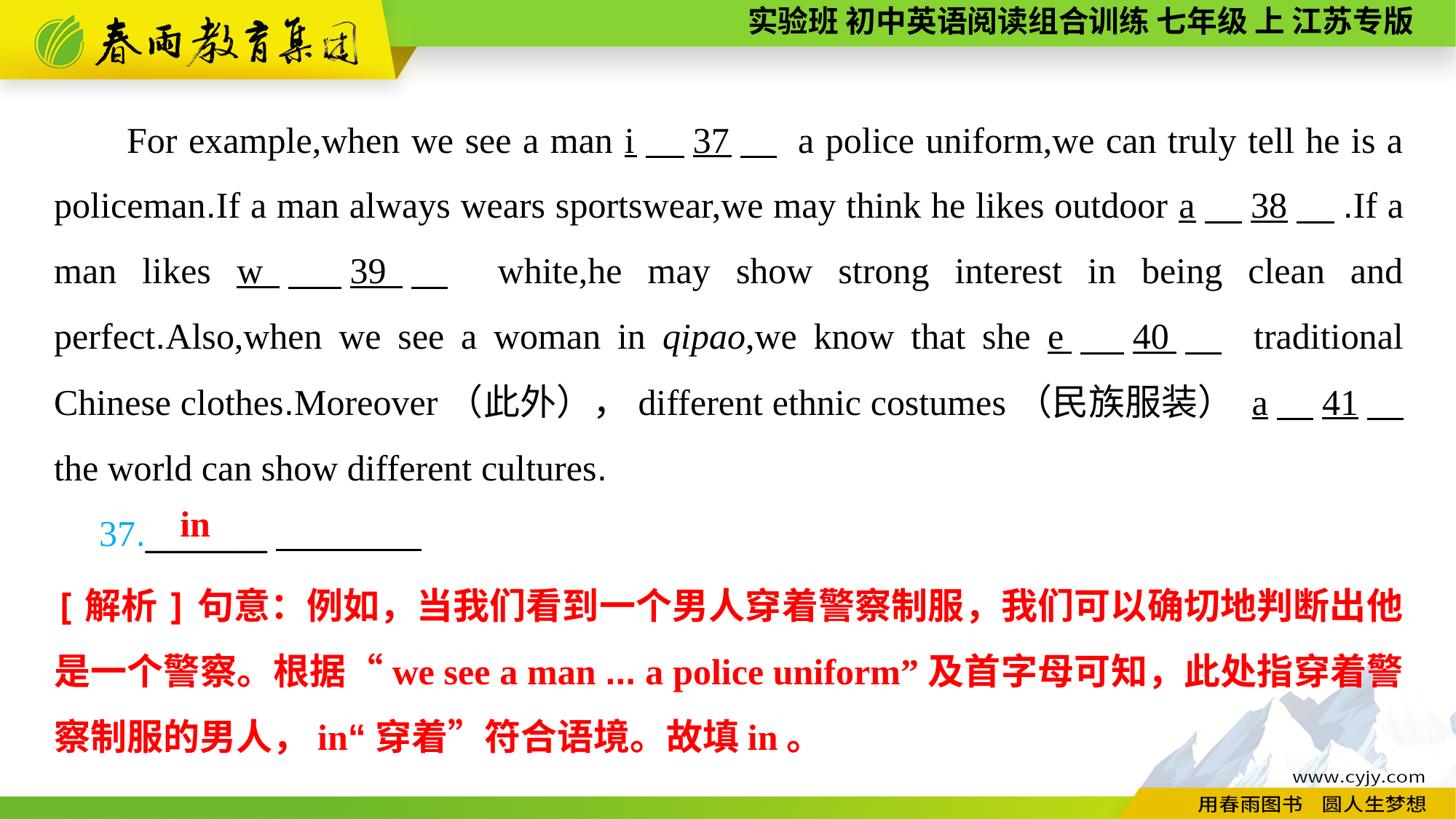

For example,when we see a man i　37　 a police uniform,we can truly tell he is a policeman.If a man always wears sportswear,we may think he likes outdoor a　38　.If a man likes w　39　 white,he may show strong interest in being clean and perfect.Also,when we see a woman in qipao,we know that she e　40　 traditional Chinese clothes.Moreover（此外），different ethnic costumes（民族服装） a　41　 the world can show different cultures.
　37.______
in
[解析]句意：例如，当我们看到一个男人穿着警察制服，我们可以确切地判断出他是一个警察。根据“we see a man ... a police uniform”及首字母可知，此处指穿着警察制服的男人，in“穿着”符合语境。故填in。